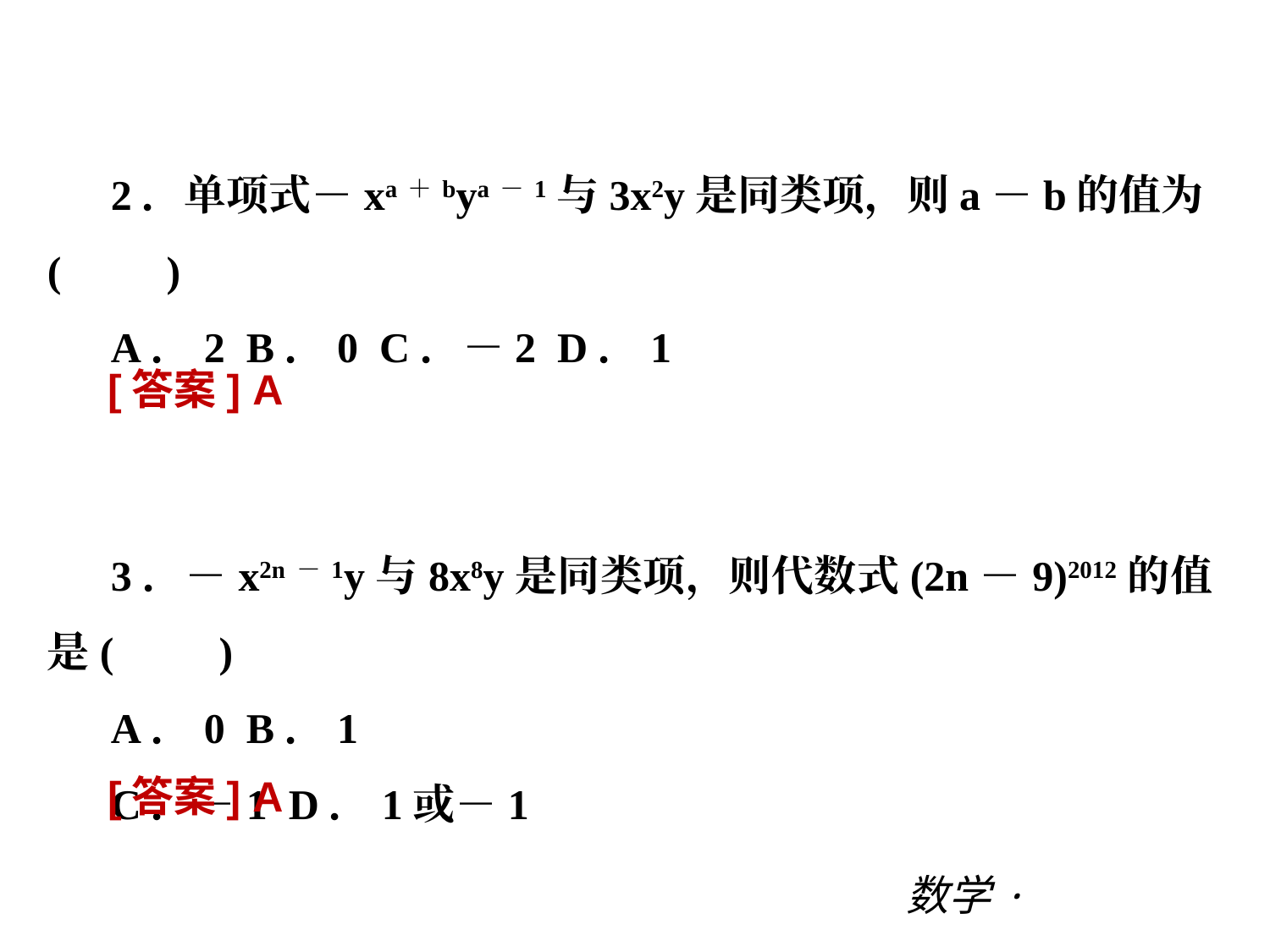

第三章 |过关测试
2．单项式－xa＋bya－1与3x2y是同类项，则a－b的值为(　　)
A．2  B．0  C．－2  D．1

3．－x2n－1y与8x8y是同类项，则代数式(2n－9)2012的值是(　　)
A．0  B．1
C．－1  D．1或－1
[答案] A
[答案] A
数学·新课标（BS）